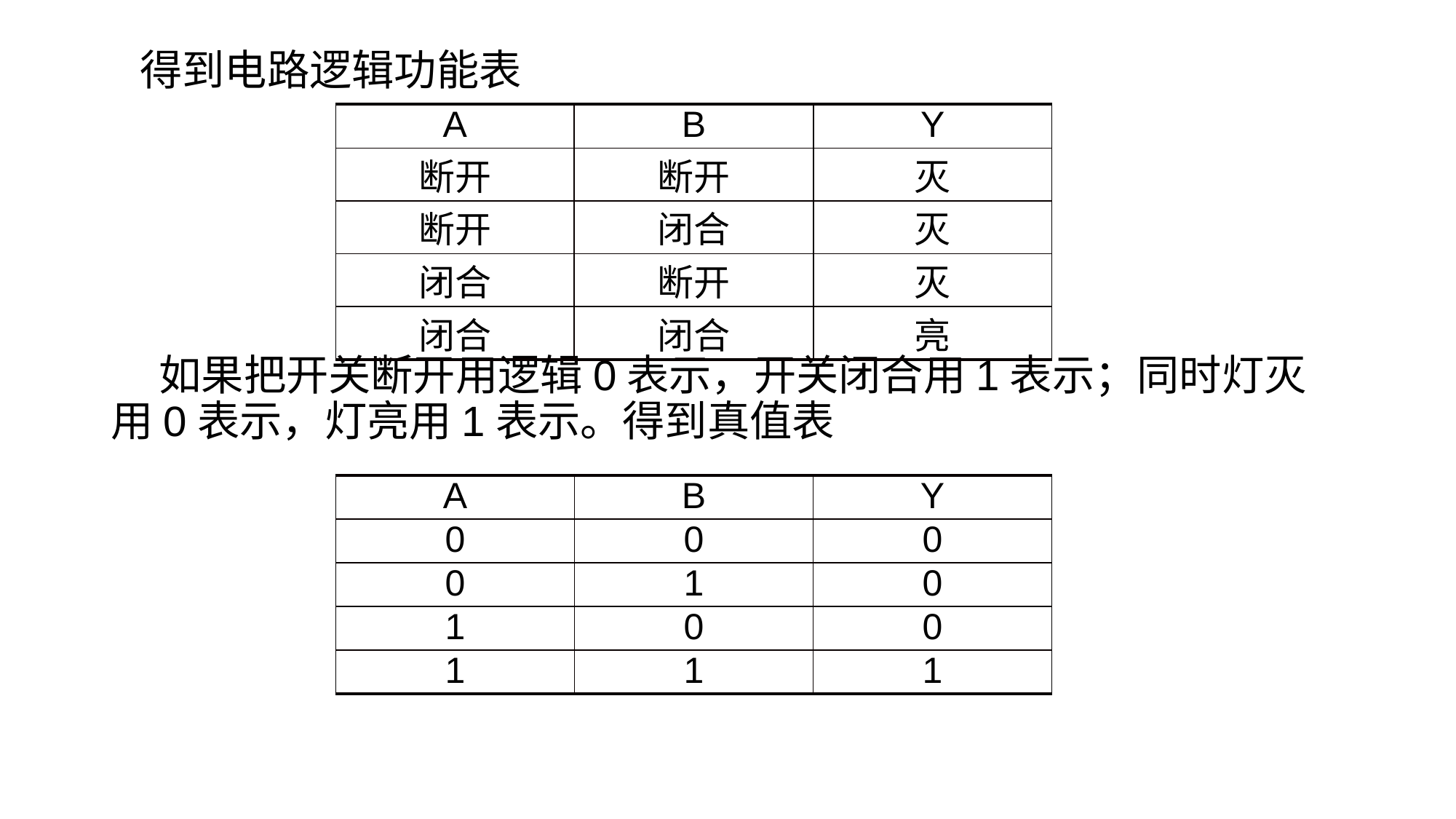

# 得到电路逻辑功能表

    如果把开关断开用逻辑0表示，开关闭合用1表示；同时灯灭用0表示，灯亮用1表示。得到真值表
| A | B | Y |
| --- | --- | --- |
| 断开 | 断开 | 灭 |
| 断开 | 闭合 | 灭 |
| 闭合 | 断开 | 灭 |
| 闭合 | 闭合 | 亮 |
| A | B | Y |
| --- | --- | --- |
| 0 | 0 | 0 |
| 0 | 1 | 0 |
| 1 | 0 | 0 |
| 1 | 1 | 1 |